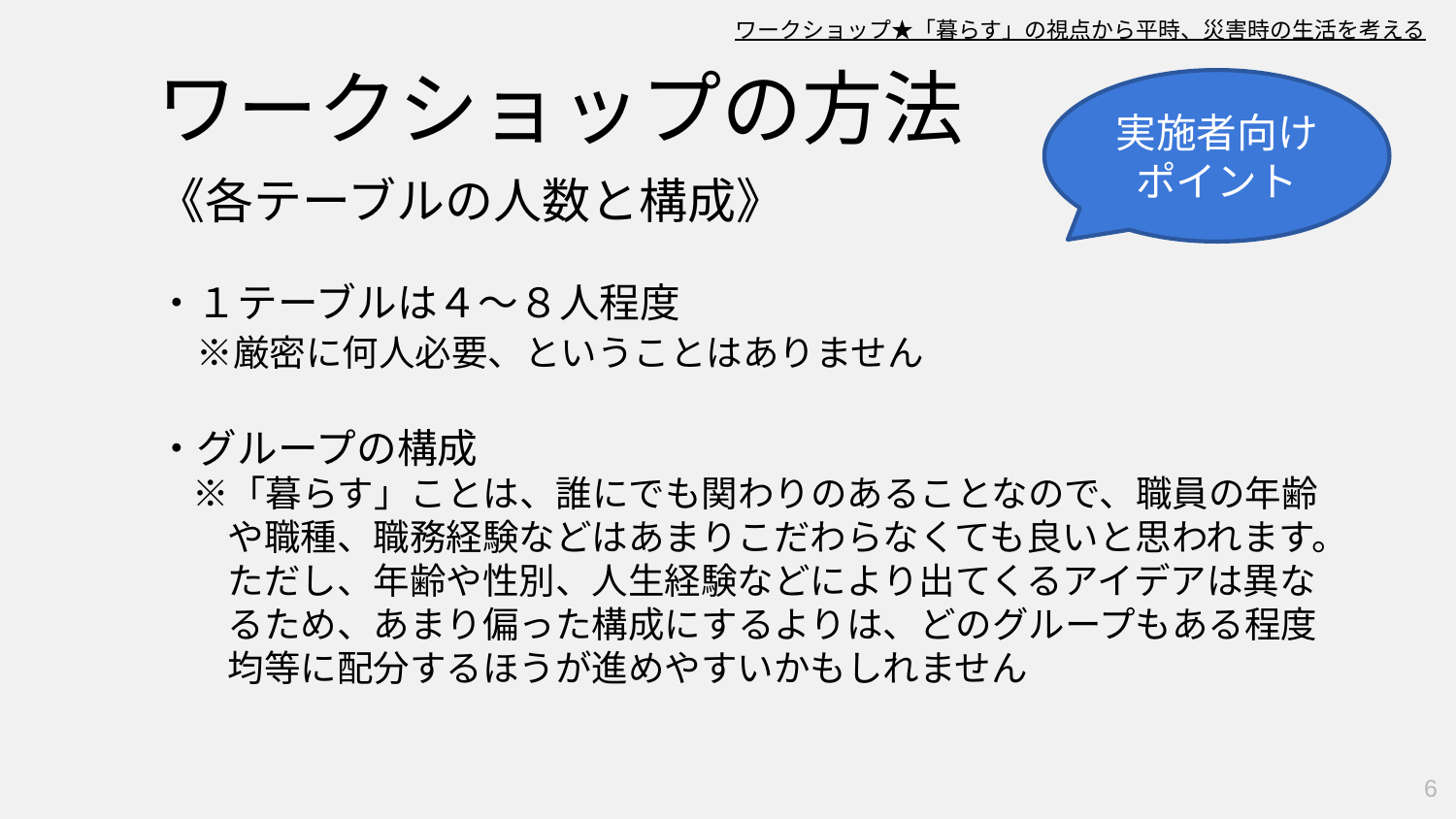

ワークショップ★「暮らす」の視点から平時、災害時の生活を考える
ワークショップの方法
実施者向け
ポイント
《各テーブルの人数と構成》

・１テーブルは４～８人程度
　※厳密に何人必要、ということはありません

・グループの構成
　※「暮らす」ことは、誰にでも関わりのあることなので、職員の年齢や職種、職務経験などはあまりこだわらなくても良いと思われます。ただし、年齢や性別、人生経験などにより出てくるアイデアは異なるため、あまり偏った構成にするよりは、どのグループもある程度均等に配分するほうが進めやすいかもしれません

6